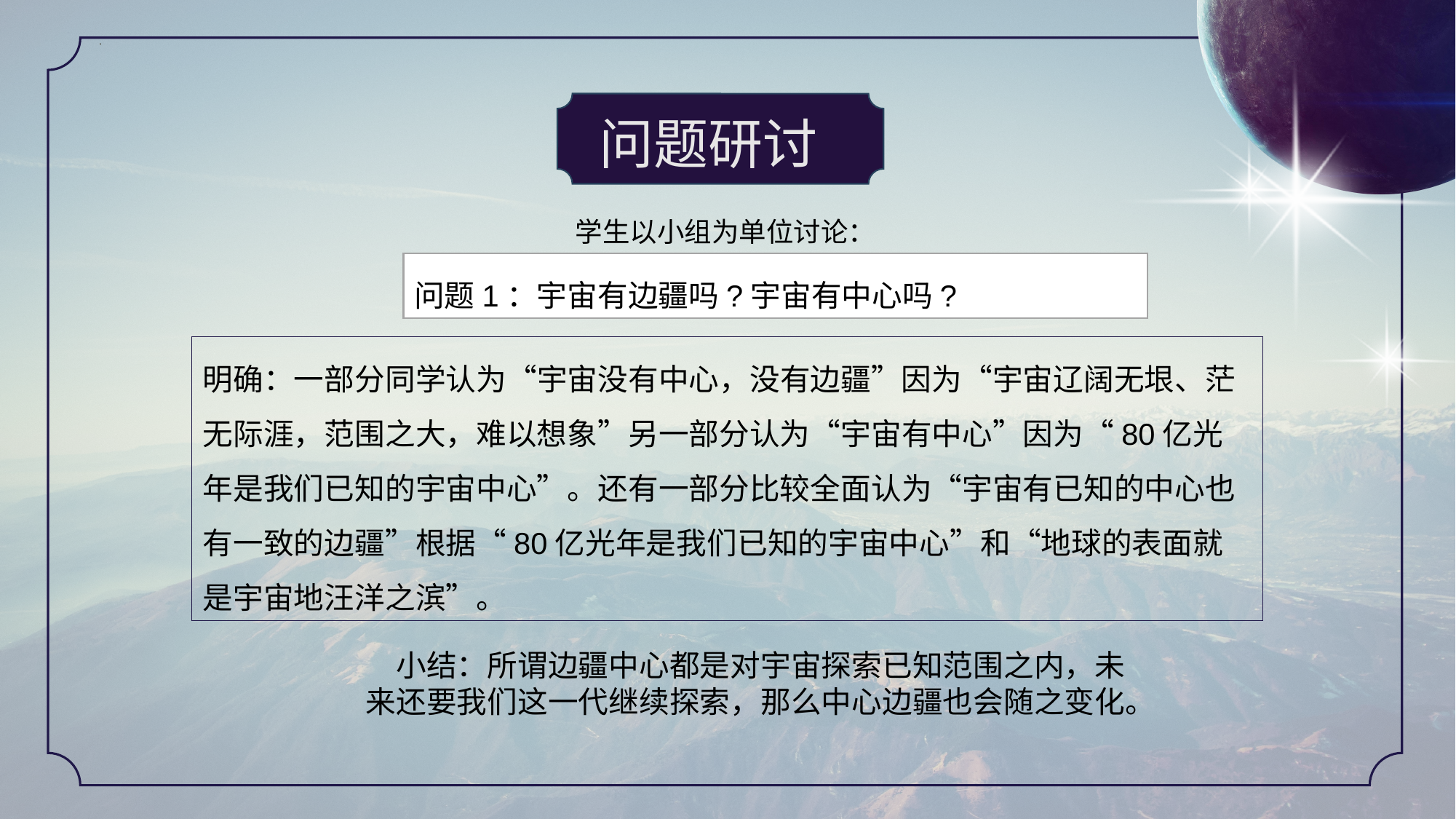

问题研讨
学生以小组为单位讨论：
问题1：宇宙有边疆吗?宇宙有中心吗?
明确：一部分同学认为“宇宙没有中心，没有边疆”因为“宇宙辽阔无垠、茫无际涯，范围之大，难以想象”另一部分认为“宇宙有中心”因为“80亿光年是我们已知的宇宙中心”。还有一部分比较全面认为“宇宙有已知的中心也有一致的边疆”根据“80亿光年是我们已知的宇宙中心”和“地球的表面就是宇宙地汪洋之滨”。
　小结：所谓边疆中心都是对宇宙探索已知范围之内，未来还要我们这一代继续探索，那么中心边疆也会随之变化。